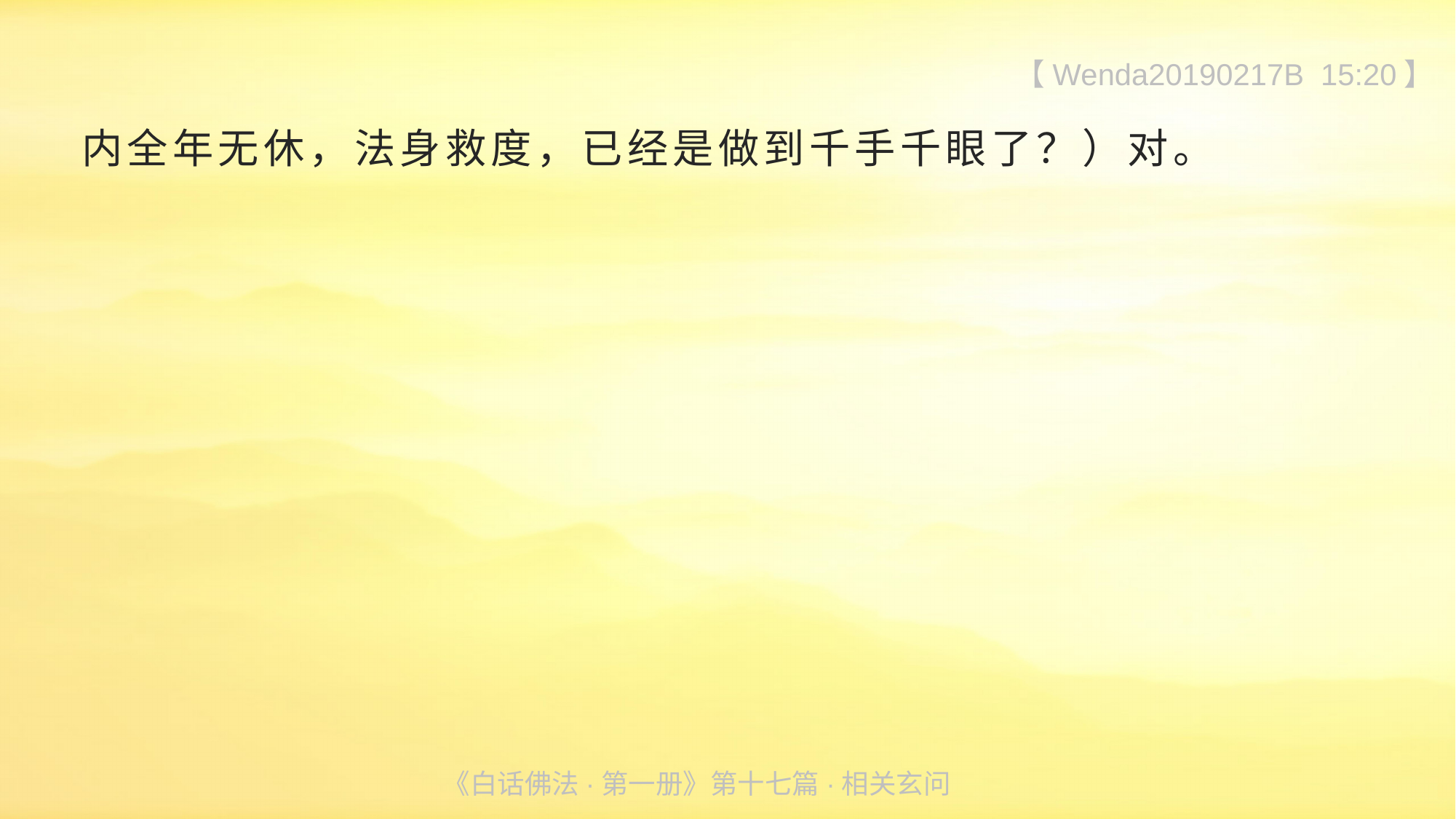

【Wenda20190217B  15:20】
内全年无休，法身救度，已经是做到千手千眼了？）对。
《白话佛法·第一册》第十七篇·相关玄问